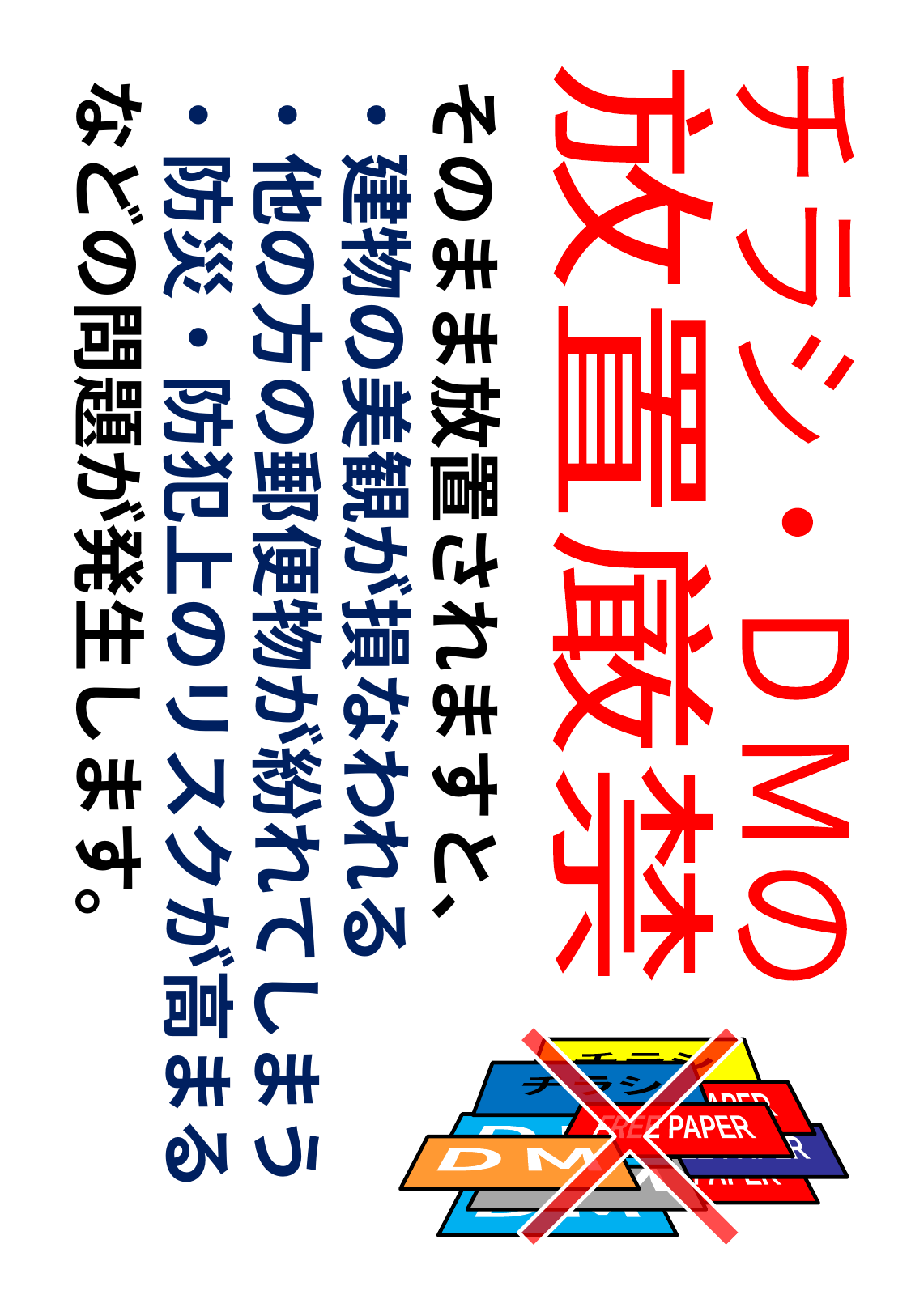

放置厳禁
チラシ・ＤＭの
そのまま放置されますと、
・建物の美観が損なわれる
・他の方の郵便物が紛れてしまう
・防災・防犯上のリスクが高まる
などの問題が発生します。

チラシ

FREE PAPER

ＤＭ

チラシ

FREE PAPER

ＤＭ

チラシ

FREE PAPER

ＤＭ

チラシ

FREE PAPER

ＤＭ